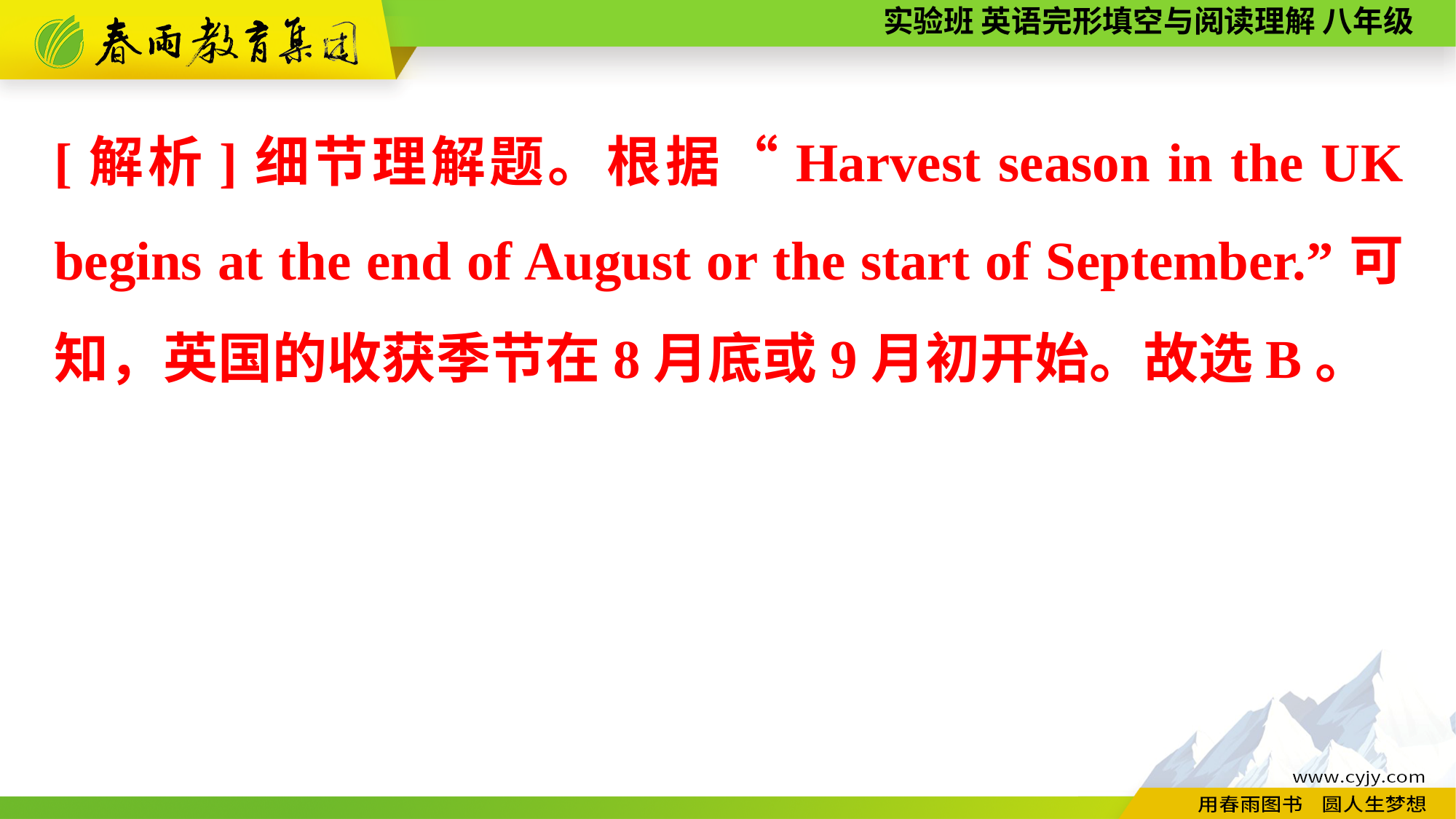

[解析]细节理解题。根据“Harvest season in the UK begins at the end of August or the start of September.”可知，英国的收获季节在8月底或9月初开始。故选B。